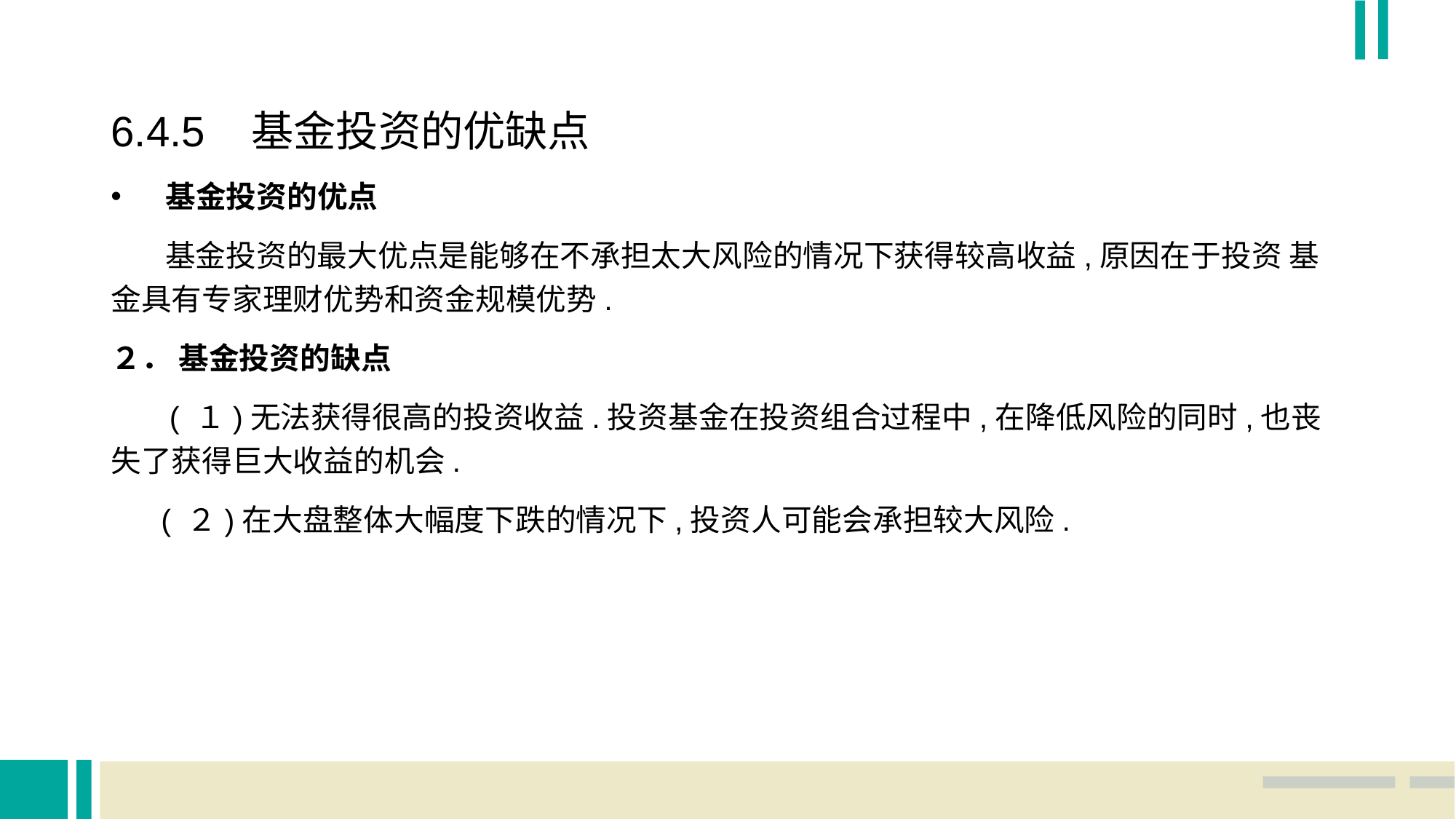

6.4.5   基金投资的优缺点
基金投资的优点
       基金投资的最大优点是能够在不承担太大风险的情况下获得较高收益,原因在于投资 基金具有专家理财优势和资金规模优势.
２． 基金投资的缺点
       ( １)无法获得很高的投资收益.投资基金在投资组合过程中,在降低风险的同时,也丧 失了获得巨大收益的机会.
      ( ２)在大盘整体大幅度下跌的情况下,投资人可能会承担较大风险.